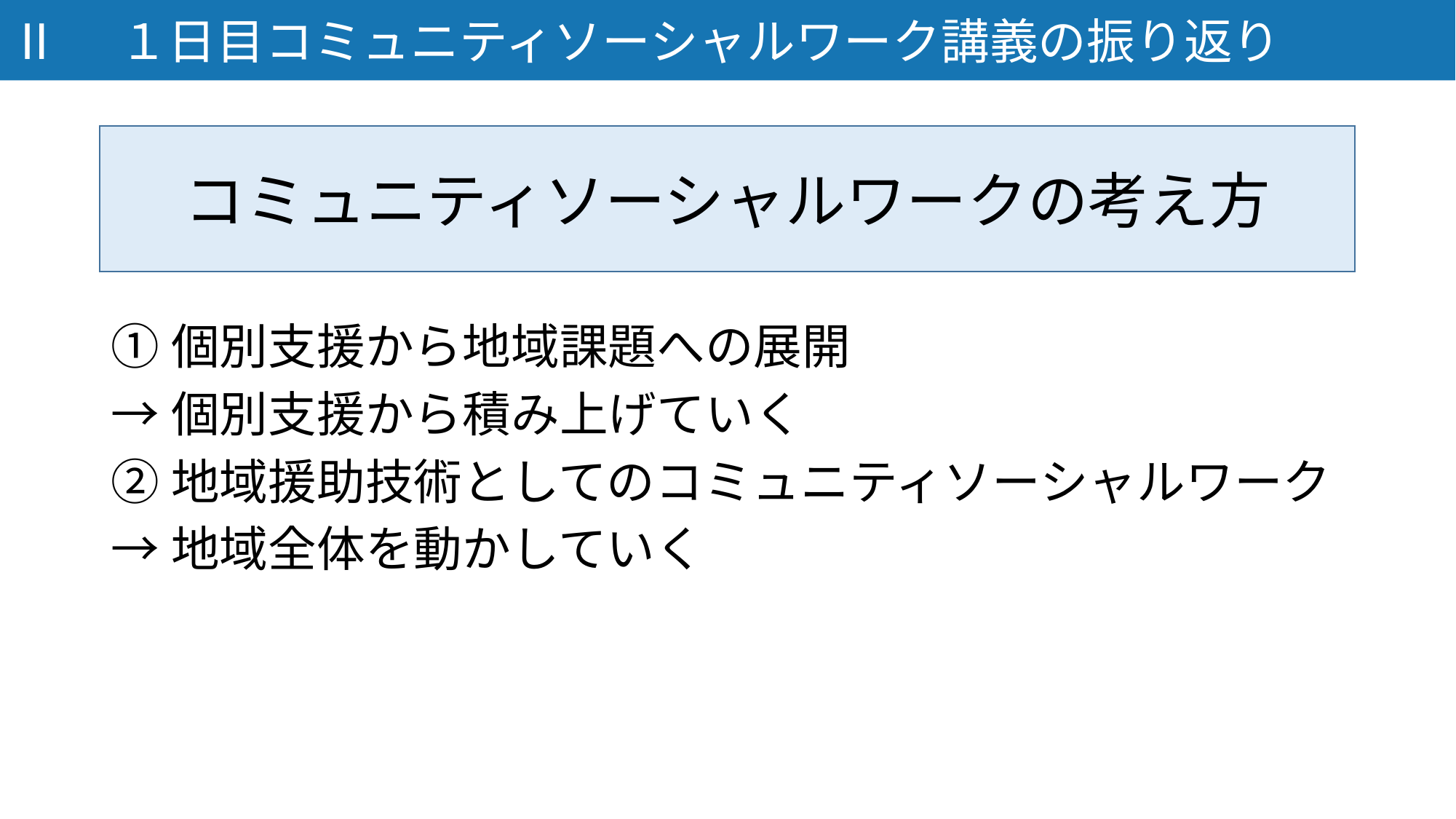

Ⅱ　１日目コミュニティソーシャルワーク講義の振り返り
コミュニティソーシャルワークの考え方
①個別支援から地域課題への展開
→個別支援から積み上げていく
②地域援助技術としてのコミュニティソーシャルワーク
→地域全体を動かしていく